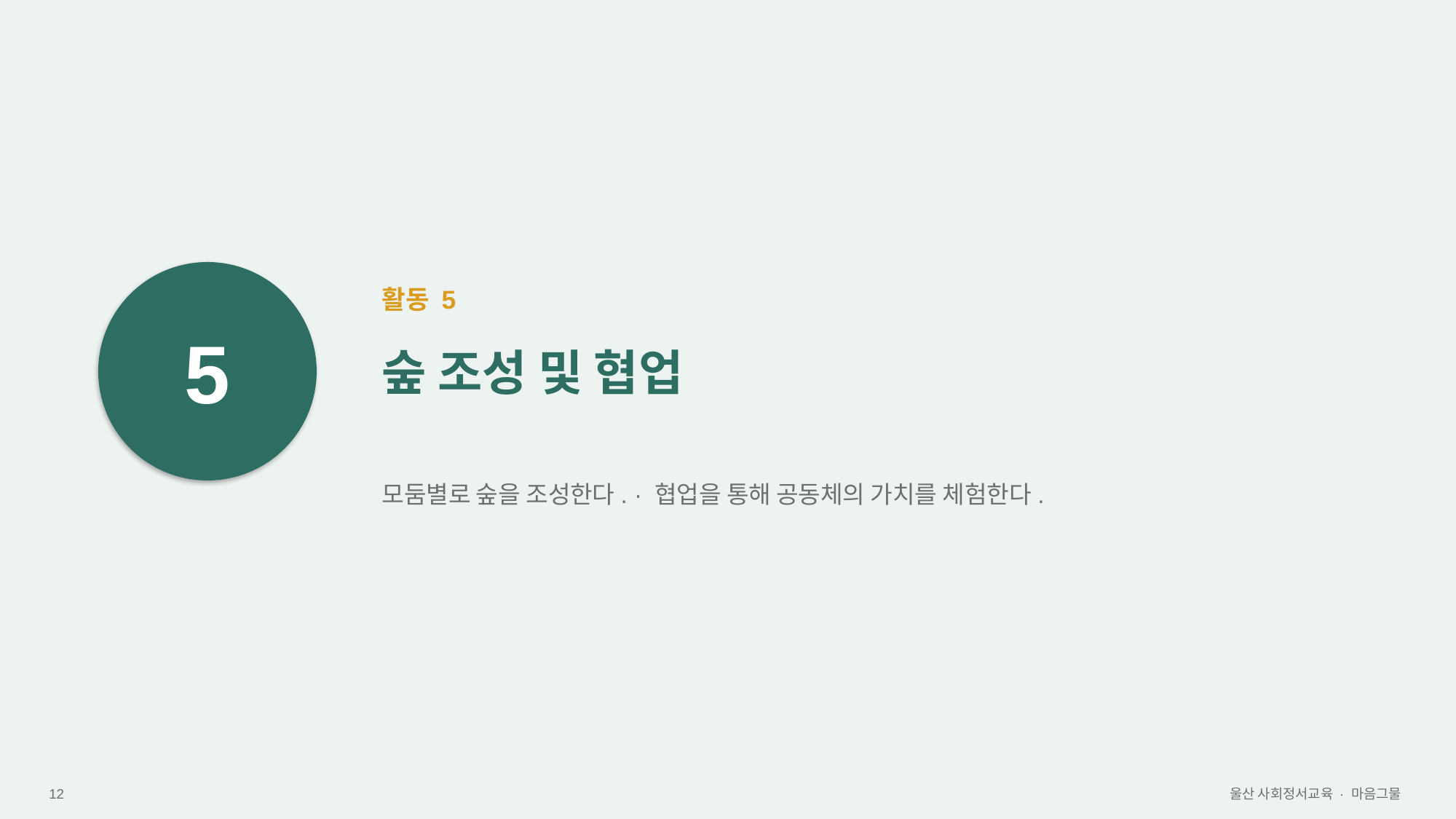

5
활동 5
숲 조성 및 협업
모둠별로 숲을 조성한다. · 협업을 통해 공동체의 가치를 체험한다.
12
울산 사회정서교육 · 마음그물